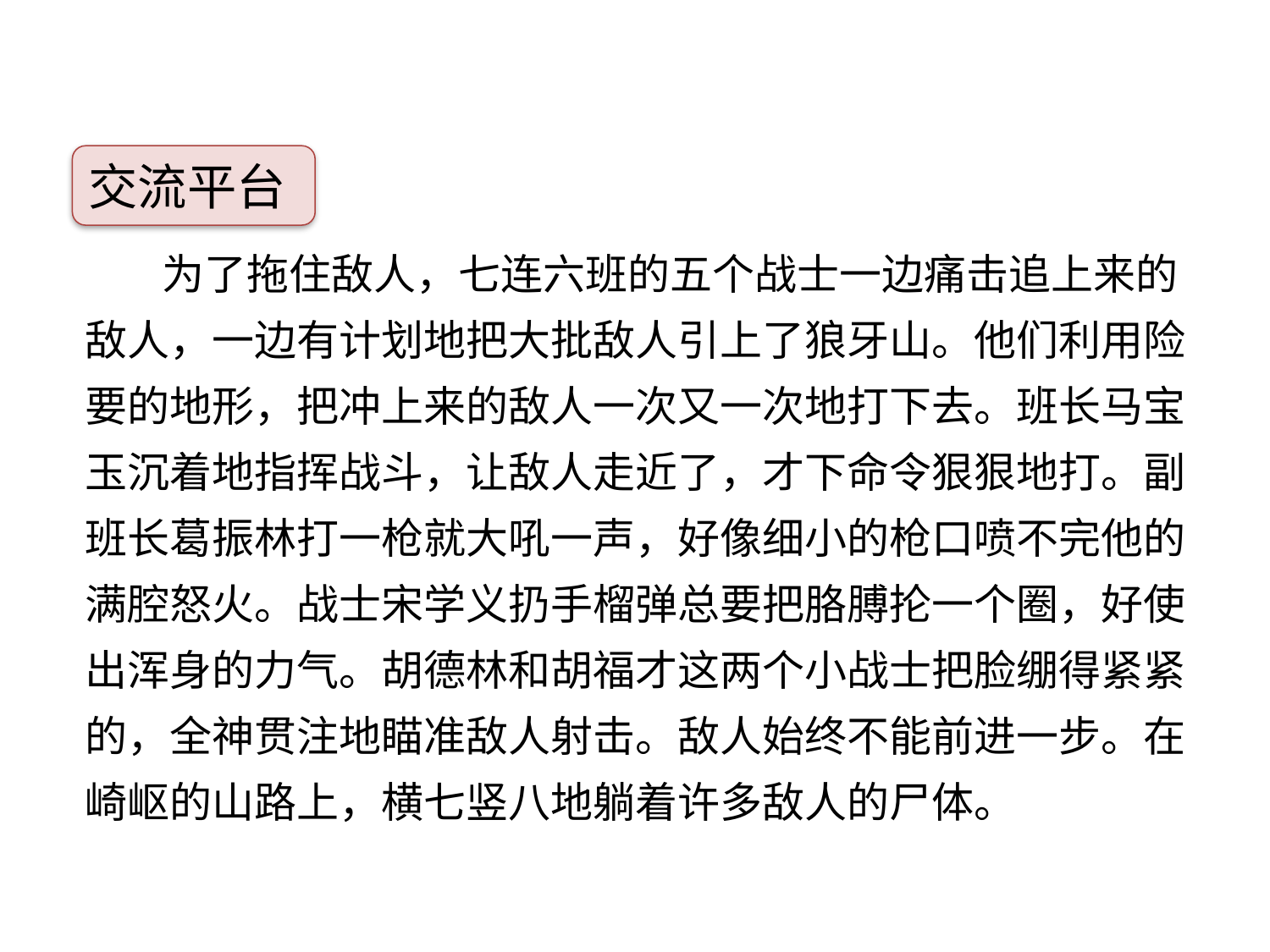

交流平台
       为了拖住敌人，七连六班的五个战士一边痛击追上来的敌人，一边有计划地把大批敌人引上了狼牙山。他们利用险要的地形，把冲上来的敌人一次又一次地打下去。班长马宝玉沉着地指挥战斗，让敌人走近了，才下命令狠狠地打。副班长葛振林打一枪就大吼一声，好像细小的枪口喷不完他的满腔怒火。战士宋学义扔手榴弹总要把胳膊抡一个圈，好使出浑身的力气。胡德林和胡福才这两个小战士把脸绷得紧紧的，全神贯注地瞄准敌人射击。敌人始终不能前进一步。在崎岖的山路上，横七竖八地躺着许多敌人的尸体。